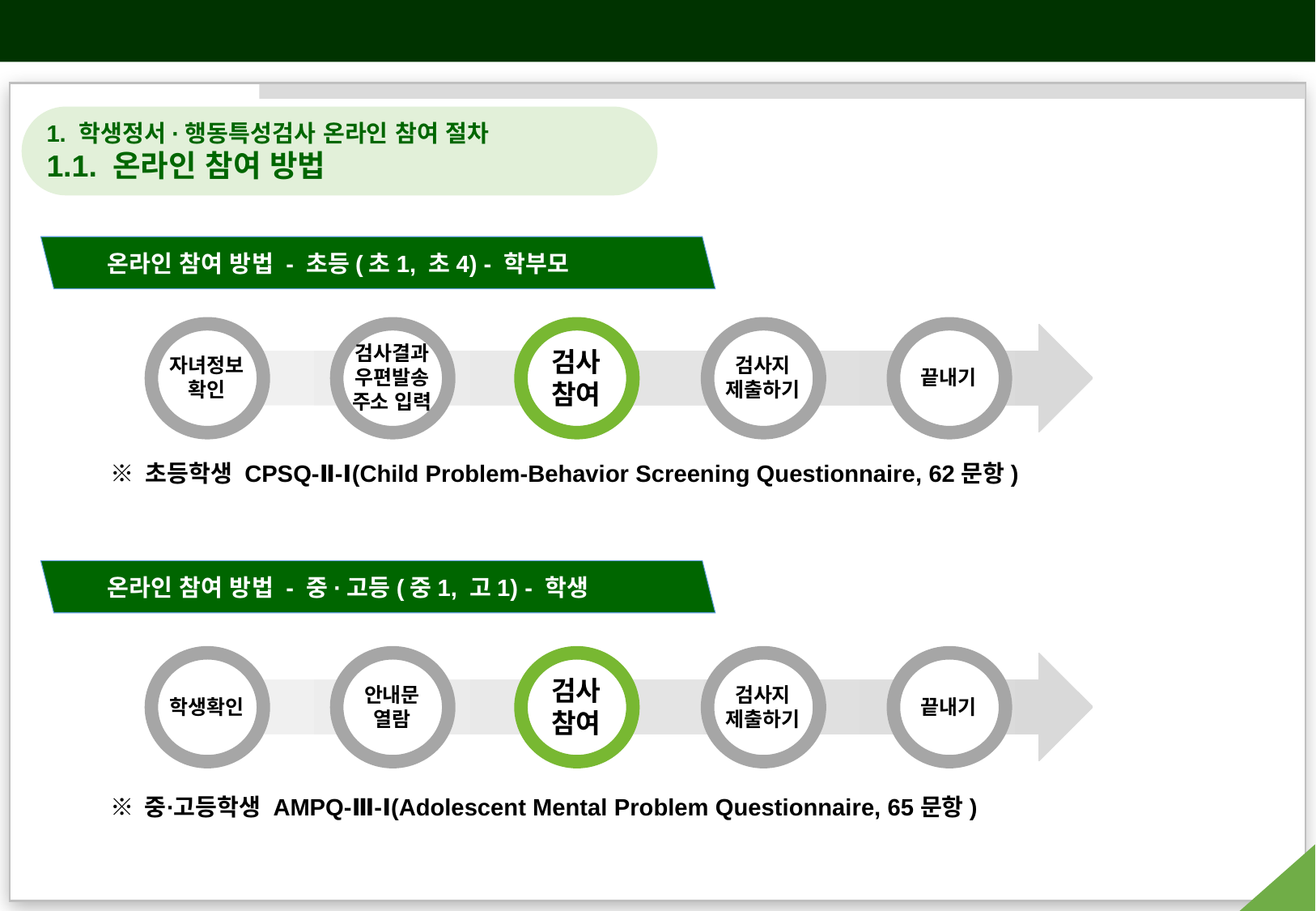

학생정서∙행동특성검사 검사 참여 절차 및 화면
1. 학생정서·행동특성검사 온라인 참여 절차
1.1. 온라인 참여 방법
온라인 참여 방법 - 초등(초1, 초4) - 학부모

자녀정보
확인

검사결과
우편발송
주소 입력

검사
참여

검사지
제출하기

끝내기
※ 초등학생 CPSQ-Ⅱ-Ⅰ(Child Problem-Behavior Screening Questionnaire, 62문항)
온라인 참여 방법 - 중·고등(중1, 고1) - 학생

학생확인

안내문
열람

검사
참여

검사지
제출하기

끝내기
※ 중∙고등학생 AMPQ-Ⅲ-Ⅰ(Adolescent Mental Problem Questionnaire, 65문항)